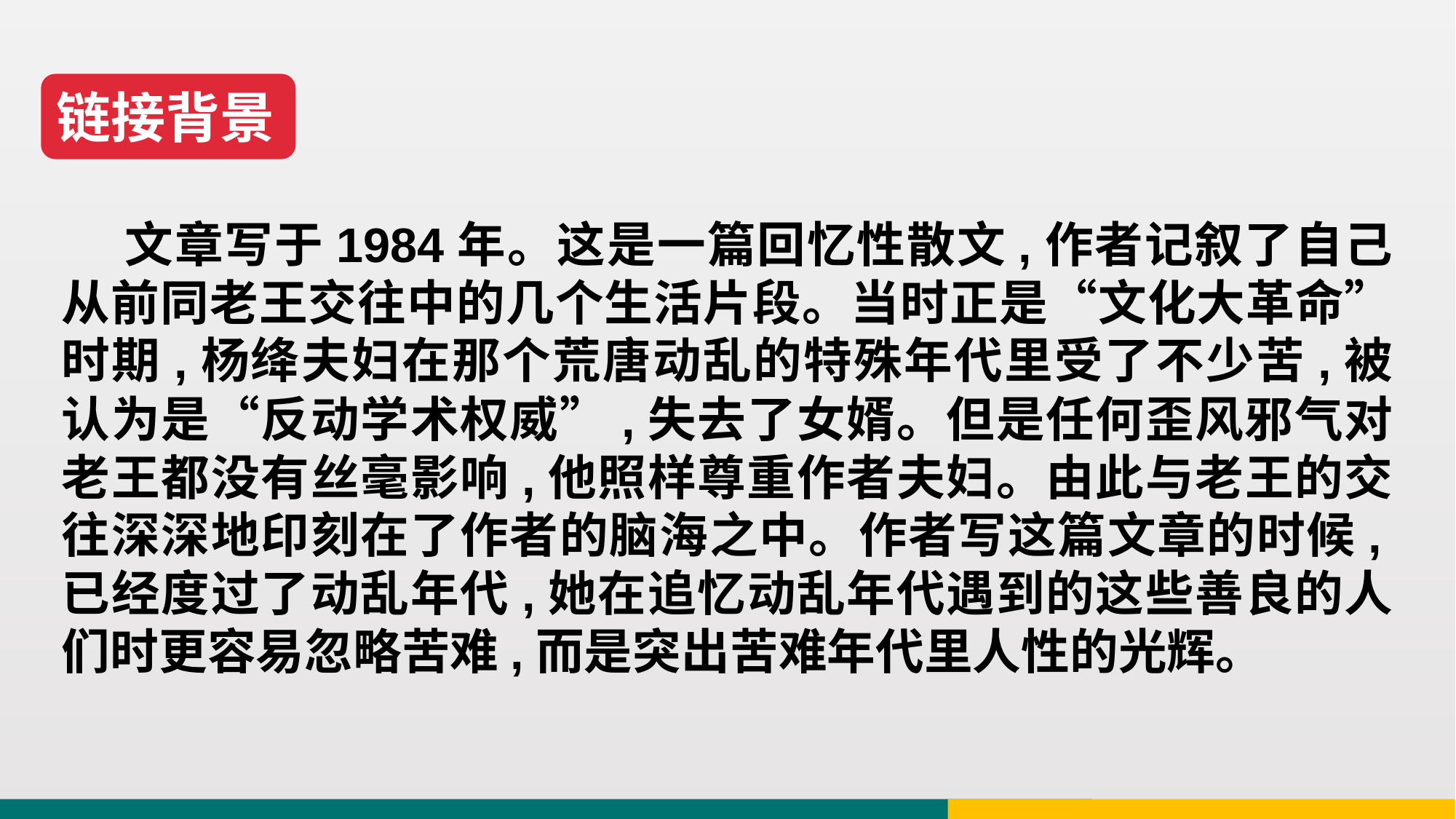

链接背景
    文章写于1984年。这是一篇回忆性散文,作者记叙了自己从前同老王交往中的几个生活片段。当时正是“文化大革命”时期,杨绛夫妇在那个荒唐动乱的特殊年代里受了不少苦,被认为是“反动学术权威”,失去了女婿。但是任何歪风邪气对老王都没有丝毫影响,他照样尊重作者夫妇。由此与老王的交往深深地印刻在了作者的脑海之中。作者写这篇文章的时候,已经度过了动乱年代,她在追忆动乱年代遇到的这些善良的人们时更容易忽略苦难,而是突出苦难年代里人性的光辉。